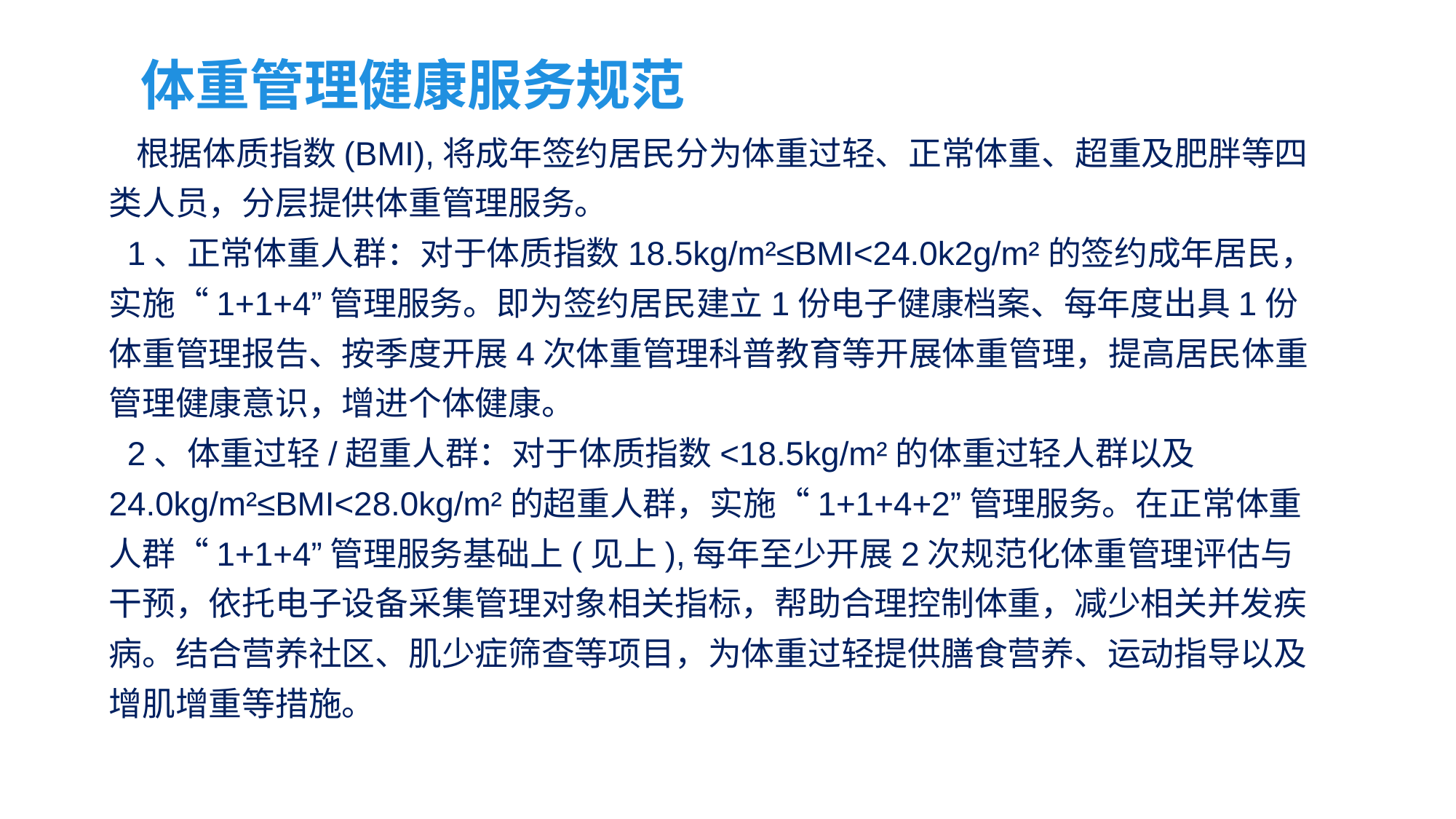

体重管理健康服务规范
   根据体质指数(BMI),将成年签约居民分为体重过轻、正常体重、超重及肥胖等四类人员，分层提供体重管理服务。
  1、正常体重人群：对于体质指数18.5kg/m²≤BMI<24.0k2g/m²的签约成年居民，实施“1+1+4”管理服务。即为签约居民建立1份电子健康档案、每年度出具1份体重管理报告、按季度开展4次体重管理科普教育等开展体重管理，提高居民体重管理健康意识，增进个体健康。
  2、体重过轻/超重人群：对于体质指数<18.5kg/m²的体重过轻人群以及24.0kg/m²≤BMI<28.0kg/m²的超重人群，实施“1+1+4+2”管理服务。在正常体重人群“1+1+4”管理服务基础上(见上),每年至少开展2次规范化体重管理评估与干预，依托电子设备采集管理对象相关指标，帮助合理控制体重，减少相关并发疾病。结合营养社区、肌少症筛查等项目，为体重过轻提供膳食营养、运动指导以及增肌增重等措施。